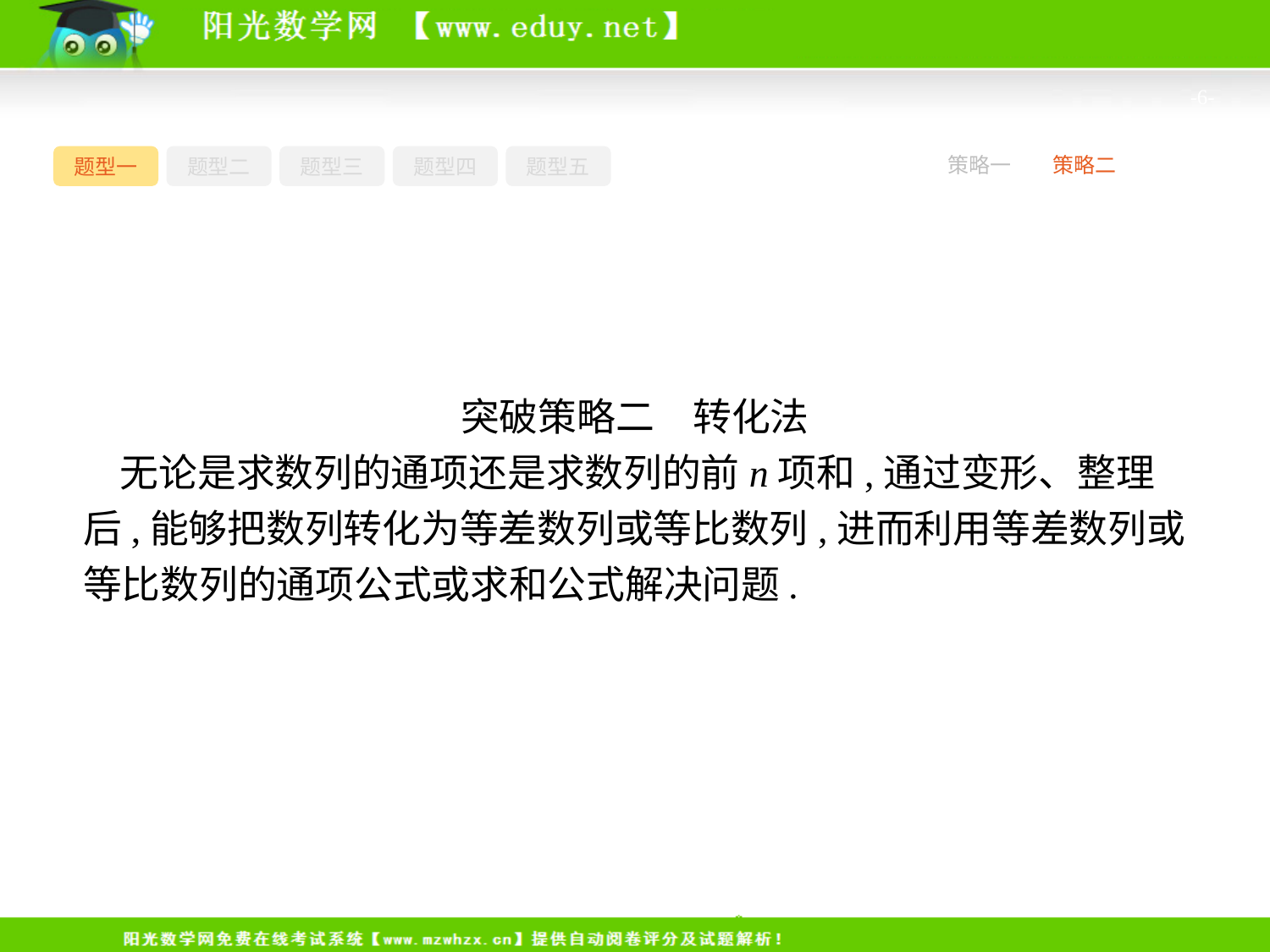

-6-
题型一
题型二
题型三
题型四
题型五
策略一
策略二
突破策略二　转化法
无论是求数列的通项还是求数列的前n项和,通过变形、整理后,能够把数列转化为等差数列或等比数列,进而利用等差数列或等比数列的通项公式或求和公式解决问题.